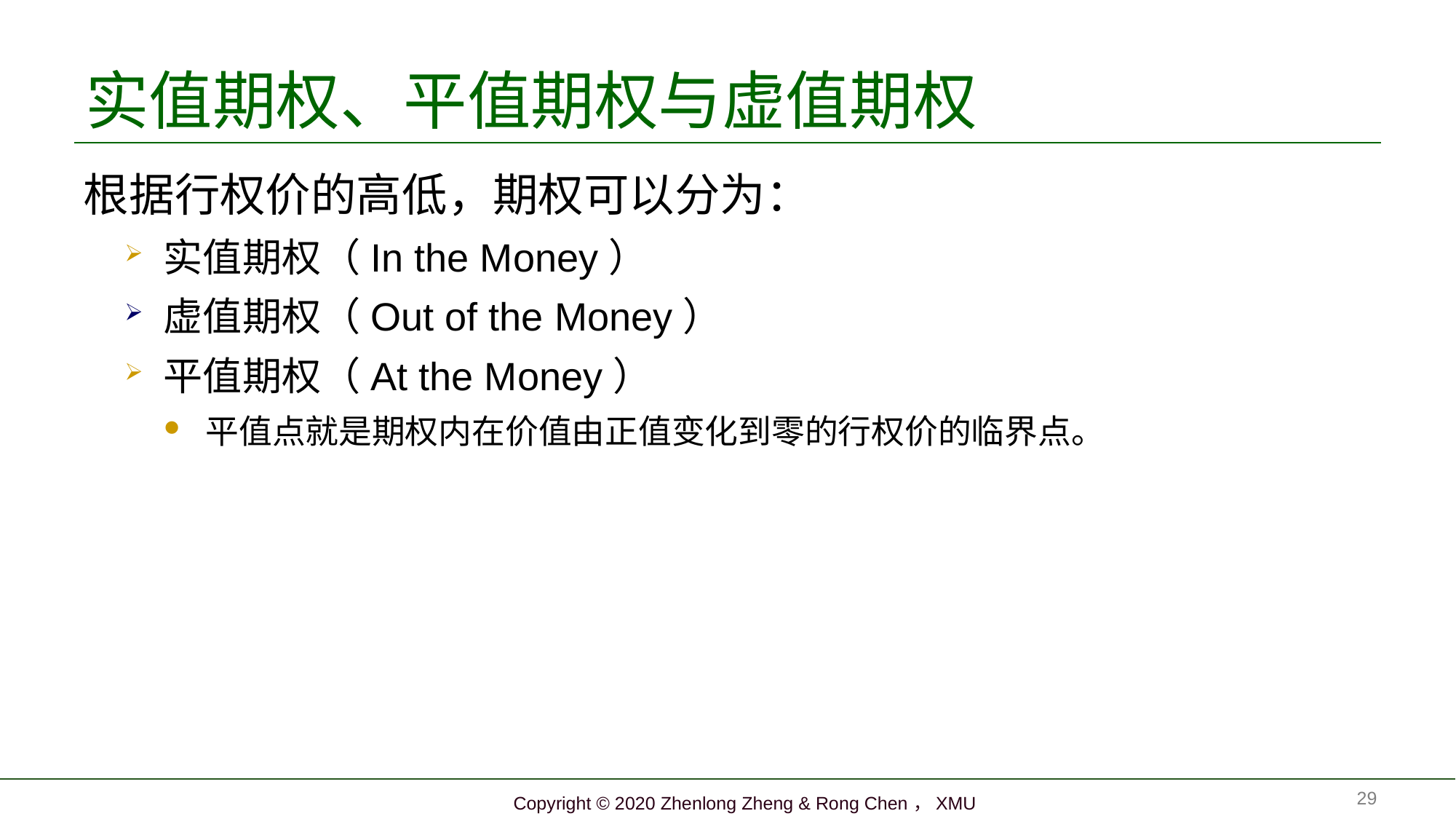

# 实值期权、平值期权与虚值期权
根据行权价的高低，期权可以分为：
实值期权（In the Money）
虚值期权（Out of the Money）
平值期权（At the Money）
平值点就是期权内在价值由正值变化到零的行权价的临界点。

29